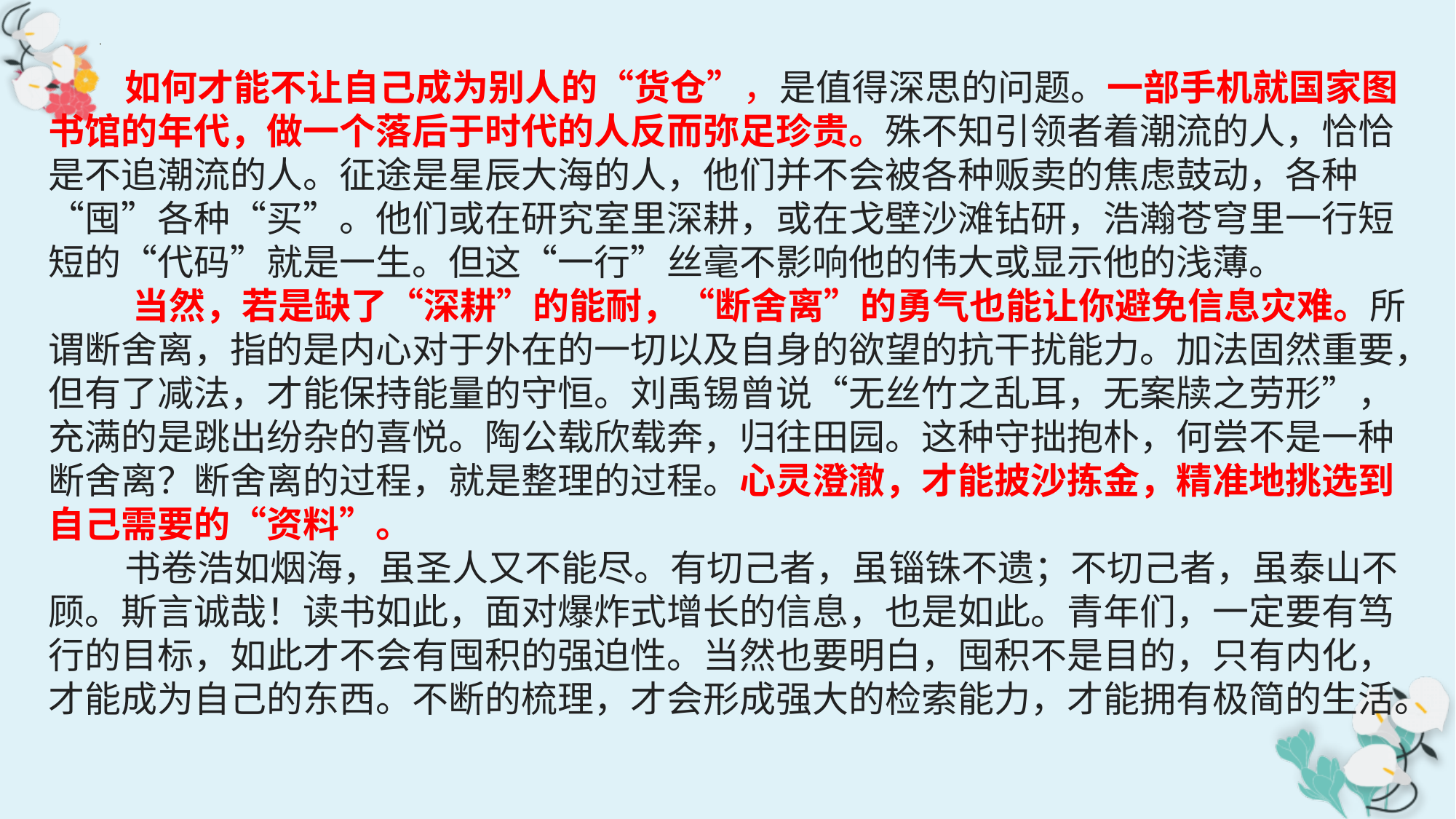

如何才能不让自己成为别人的“货仓”，是值得深思的问题。一部手机就国家图书馆的年代，做一个落后于时代的人反而弥足珍贵。殊不知引领者着潮流的人，恰恰是不追潮流的人。征途是星辰大海的人，他们并不会被各种贩卖的焦虑鼓动，各种“囤”各种“买”。他们或在研究室里深耕，或在戈壁沙滩钻研，浩瀚苍穹里一行短短的“代码”就是一生。但这“一行”丝毫不影响他的伟大或显示他的浅薄。
   当然，若是缺了“深耕”的能耐，“断舍离”的勇气也能让你避免信息灾难。所谓断舍离，指的是内心对于外在的一切以及自身的欲望的抗干扰能力。加法固然重要，但有了减法，才能保持能量的守恒。刘禹锡曾说“无丝竹之乱耳，无案牍之劳形”，充满的是跳出纷杂的喜悦。陶公载欣载奔，归往田园。这种守拙抱朴，何尝不是一种断舍离？断舍离的过程，就是整理的过程。心灵澄澈，才能披沙拣金，精准地挑选到自己需要的“资料”。
  书卷浩如烟海，虽圣人又不能尽。有切己者，虽锱铢不遗；不切己者，虽泰山不顾。斯言诚哉！读书如此，面对爆炸式增长的信息，也是如此。青年们，一定要有笃行的目标，如此才不会有囤积的强迫性。当然也要明白，囤积不是目的，只有内化，才能成为自己的东西。不断的梳理，才会形成强大的检索能力，才能拥有极简的生活。